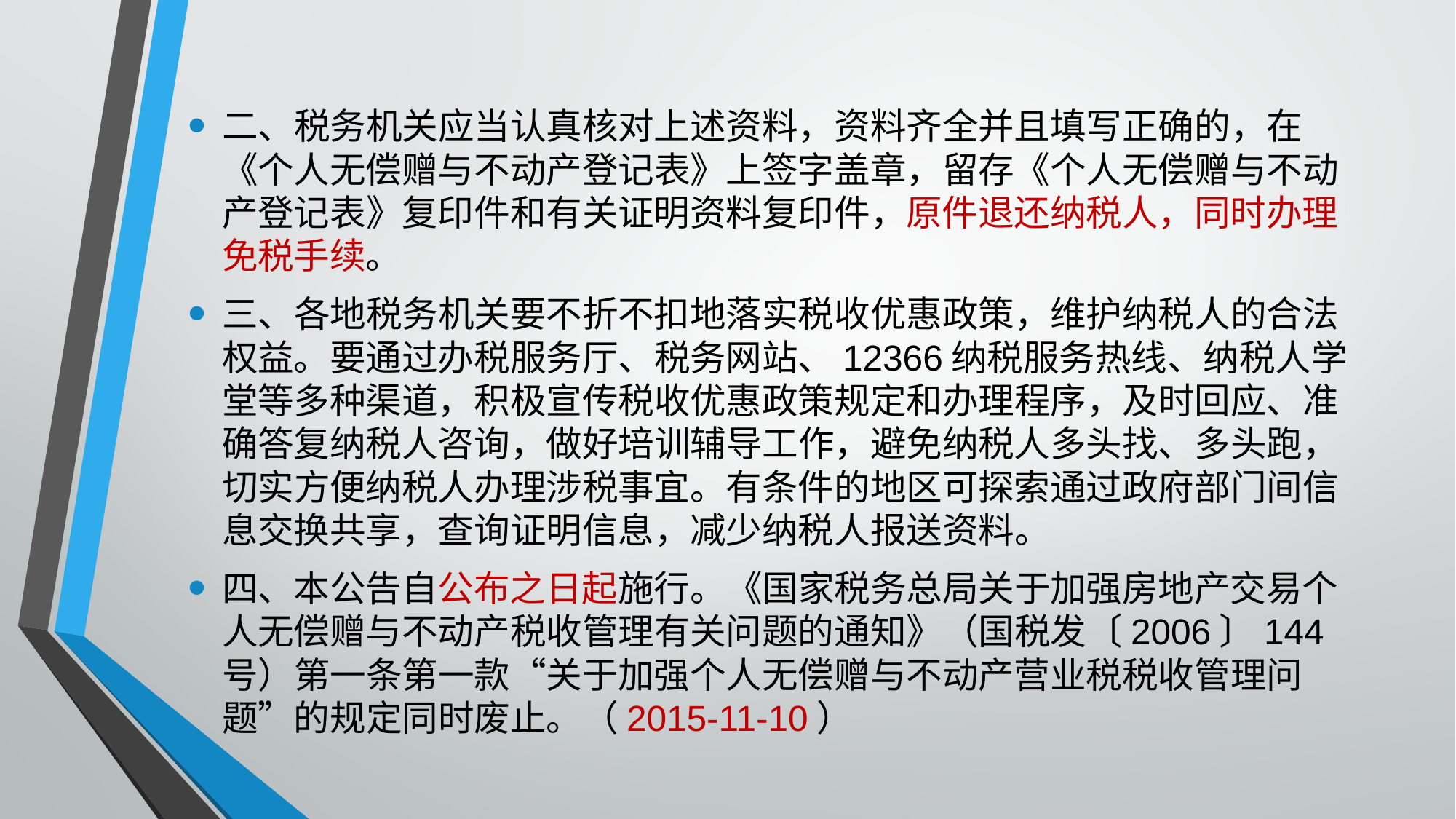

二、税务机关应当认真核对上述资料，资料齐全并且填写正确的，在《个人无偿赠与不动产登记表》上签字盖章，留存《个人无偿赠与不动产登记表》复印件和有关证明资料复印件，原件退还纳税人，同时办理免税手续。
三、各地税务机关要不折不扣地落实税收优惠政策，维护纳税人的合法权益。要通过办税服务厅、税务网站、12366纳税服务热线、纳税人学堂等多种渠道，积极宣传税收优惠政策规定和办理程序，及时回应、准确答复纳税人咨询，做好培训辅导工作，避免纳税人多头找、多头跑，切实方便纳税人办理涉税事宜。有条件的地区可探索通过政府部门间信息交换共享，查询证明信息，减少纳税人报送资料。
四、本公告自公布之日起施行。《国家税务总局关于加强房地产交易个人无偿赠与不动产税收管理有关问题的通知》（国税发〔2006〕144号）第一条第一款“关于加强个人无偿赠与不动产营业税税收管理问题”的规定同时废止。（2015-11-10）